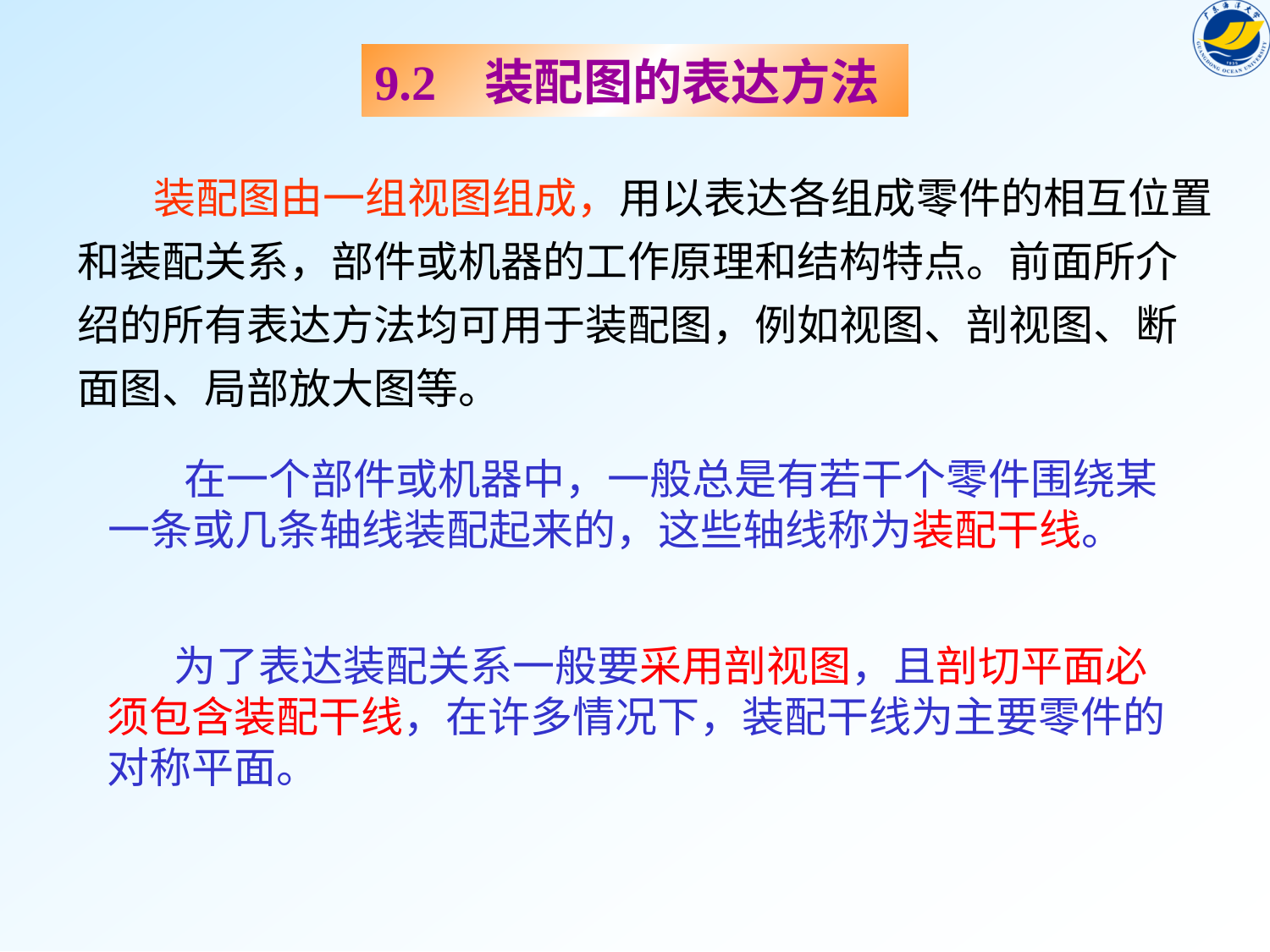

9.2   装配图的表达方法
       装配图由一组视图组成，用以表达各组成零件的相互位置和装配关系，部件或机器的工作原理和结构特点。前面所介绍的所有表达方法均可用于装配图，例如视图、剖视图、断面图、局部放大图等。
       在一个部件或机器中，一般总是有若干个零件围绕某一条或几条轴线装配起来的，这些轴线称为装配干线。
      为了表达装配关系一般要采用剖视图，且剖切平面必须包含装配干线，在许多情况下，装配干线为主要零件的对称平面。